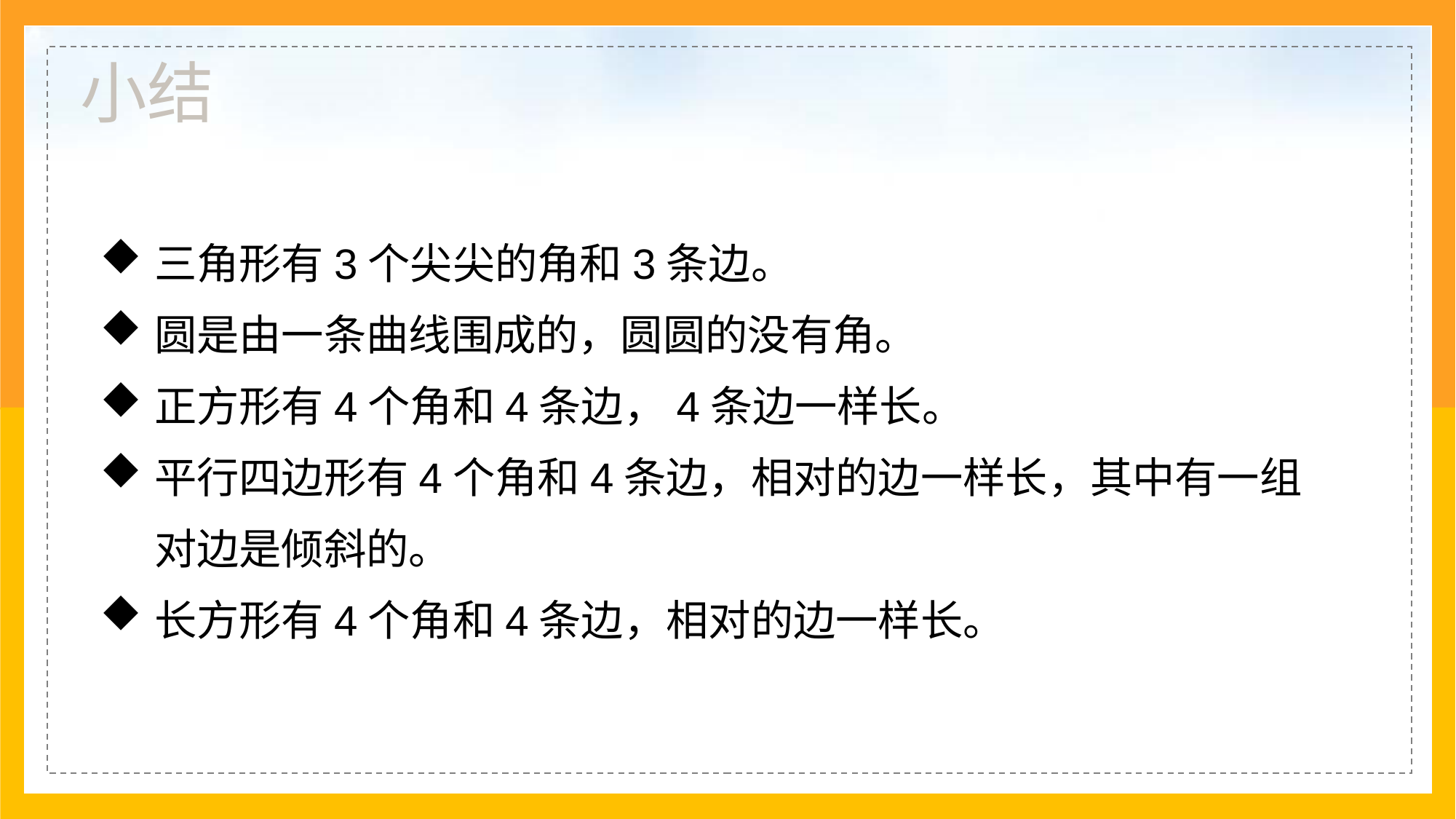

小结

三角形有3个尖尖的角和3条边。
圆是由一条曲线围成的，圆圆的没有角。
正方形有4个角和4条边，4条边一样长。
平行四边形有4个角和4条边，相对的边一样长，其中有一组对边是倾斜的。
长方形有4个角和4条边，相对的边一样长。